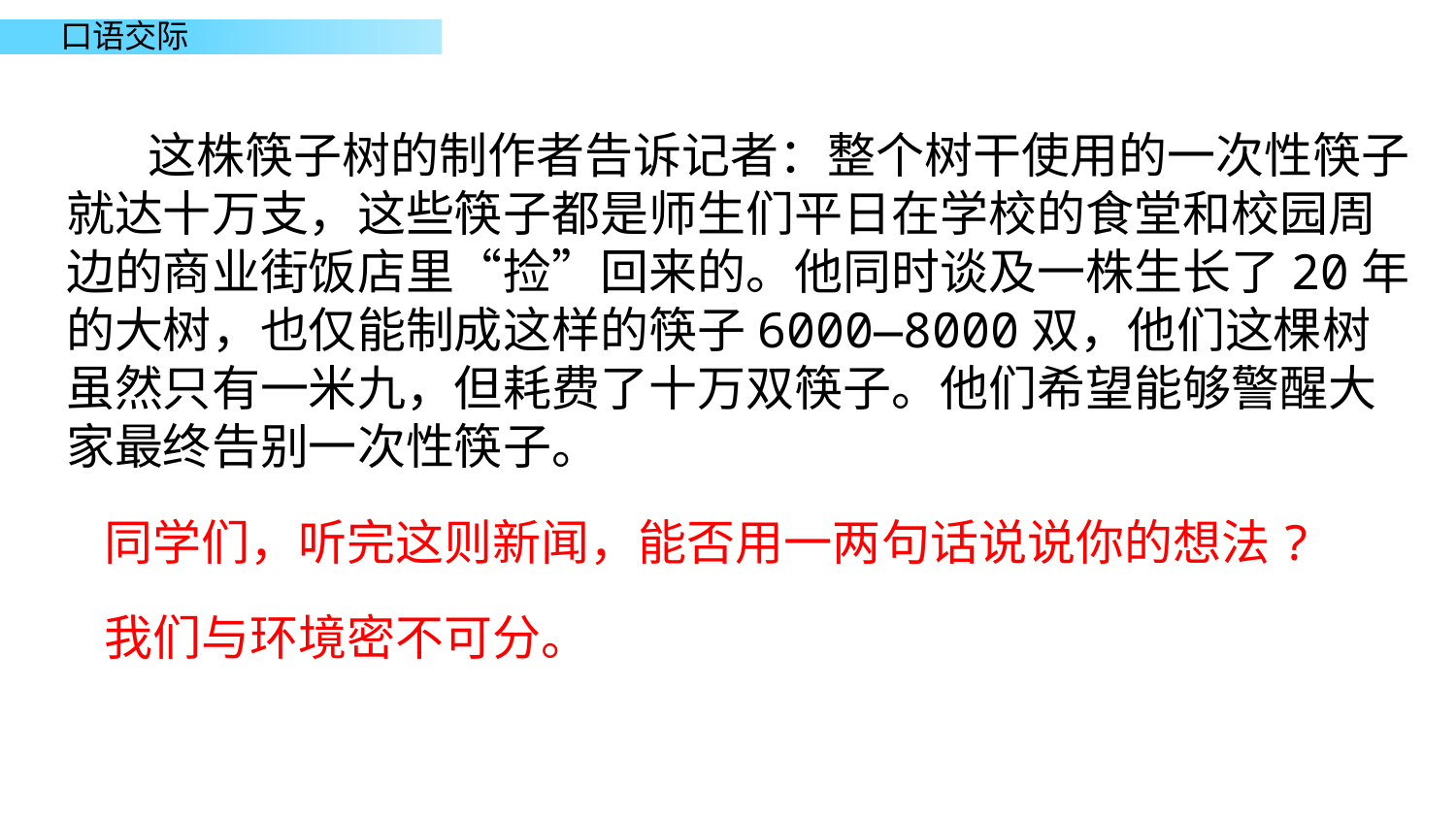

这株筷子树的制作者告诉记者：整个树干使用的一次性筷子就达十万支，这些筷子都是师生们平日在学校的食堂和校园周边的商业街饭店里“捡”回来的。他同时谈及一株生长了20年的大树，也仅能制成这样的筷子6000—8000双，他们这棵树虽然只有一米九，但耗费了十万双筷子。他们希望能够警醒大家最终告别一次性筷子。
同学们，听完这则新闻，能否用一两句话说说你的想法?
我们与环境密不可分。